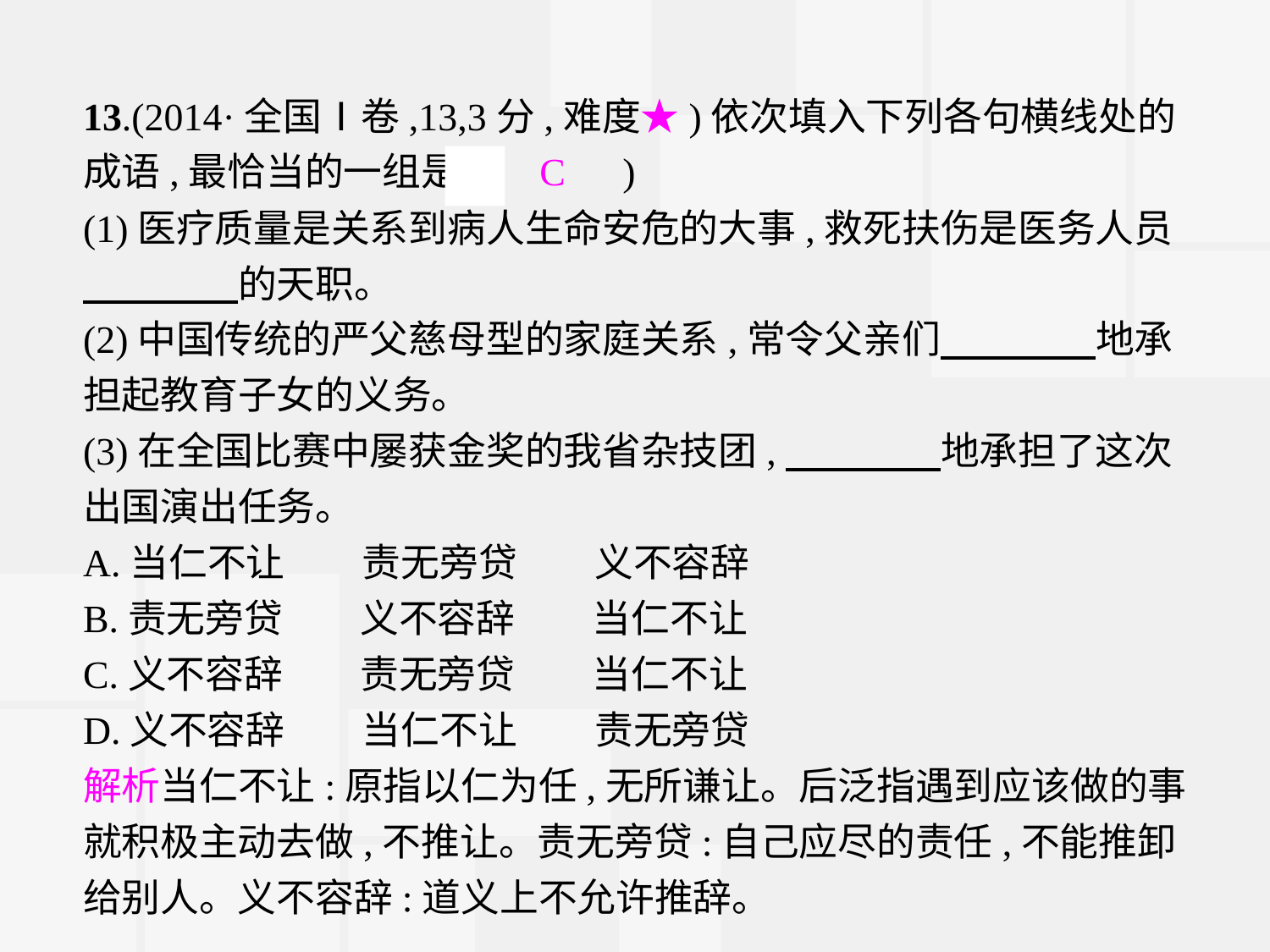

13.(2014·全国Ⅰ卷,13,3分,难度★)依次填入下列各句横线处的成语,最恰当的一组是(　C　)
(1)医疗质量是关系到病人生命安危的大事,救死扶伤是医务人员　　　　的天职。
(2)中国传统的严父慈母型的家庭关系,常令父亲们　　　　地承担起教育子女的义务。
(3)在全国比赛中屡获金奖的我省杂技团,　　　　地承担了这次出国演出任务。
A.当仁不让　　责无旁贷　　义不容辞
B.责无旁贷　　义不容辞　　当仁不让
C.义不容辞　　责无旁贷　　当仁不让
D.义不容辞　　当仁不让　　责无旁贷

解析当仁不让:原指以仁为任,无所谦让。后泛指遇到应该做的事就积极主动去做,不推让。责无旁贷:自己应尽的责任,不能推卸给别人。义不容辞:道义上不允许推辞。